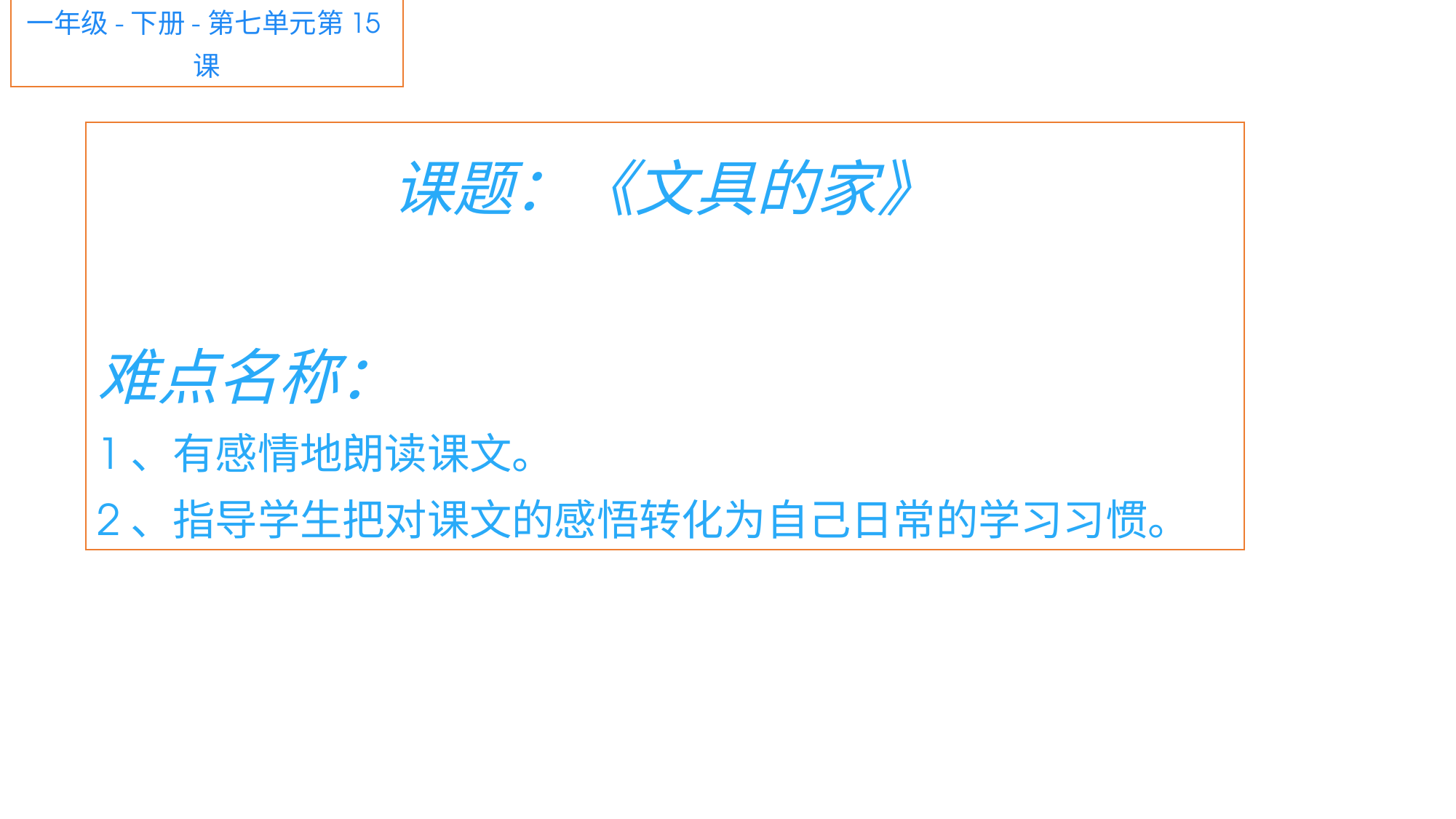

一年级-下册-第七单元第15课
课题：《文具的家》

难点名称：
1、有感情地朗读课文。
2、指导学生把对课文的感悟转化为自己日常的学习习惯。
1